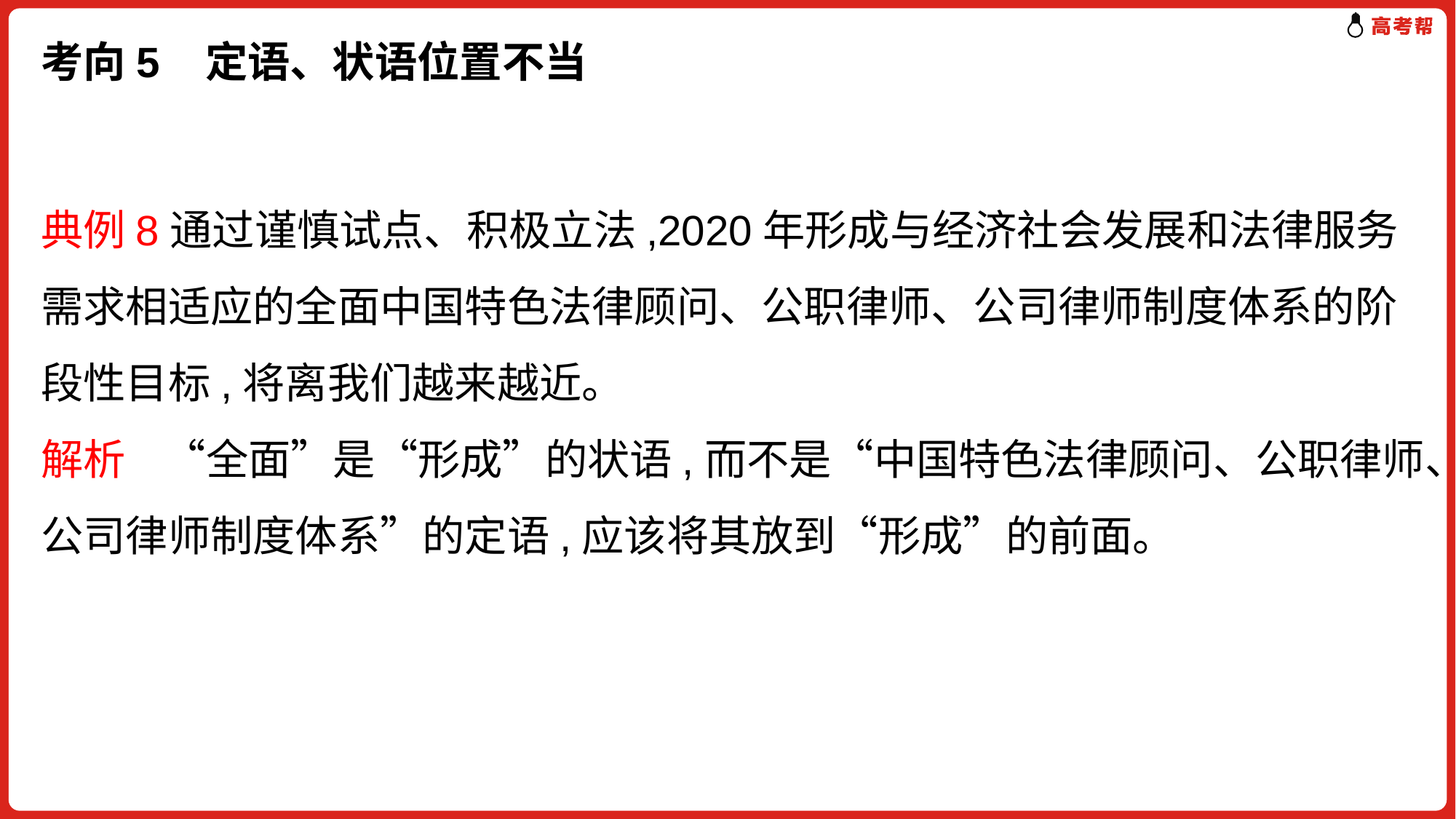

# 考向5   定语、状语位置不当
典例8通过谨慎试点、积极立法,2020年形成与经济社会发展和法律服务需求相适应的全面中国特色法律顾问、公职律师、公司律师制度体系的阶段性目标,将离我们越来越近。
解析    “全面”是“形成”的状语,而不是“中国特色法律顾问、公职律师、公司律师制度体系”的定语,应该将其放到“形成”的前面。